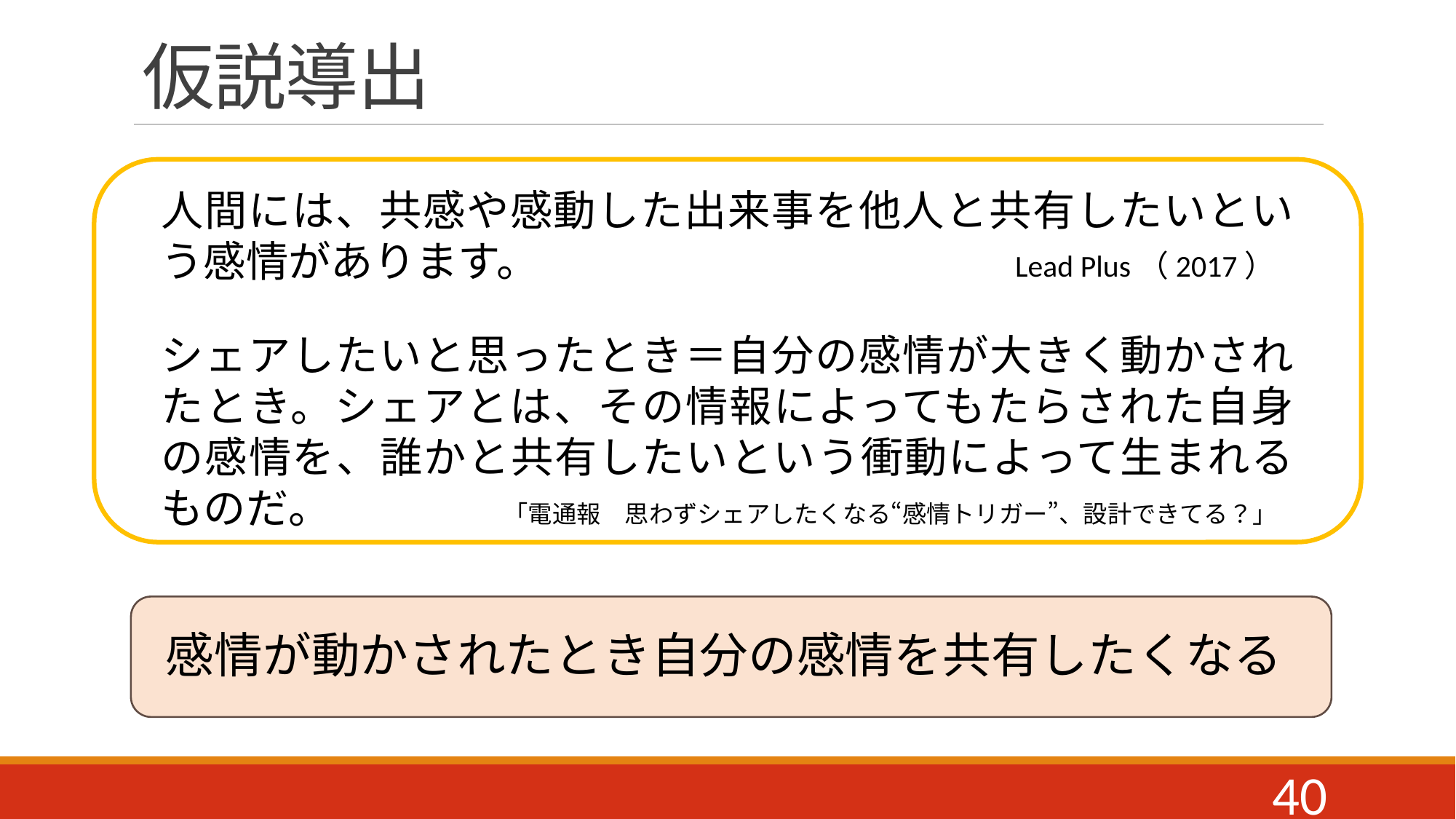

# 仮説導出
C
人間には、共感や感動した出来事を他人と共有したいという感情があります。　　　　　　　　　　　Lead Plus（2017）
シェアしたいと思ったとき＝自分の感情が大きく動かされたとき。シェアとは、その情報によってもたらされた自身の感情を、誰かと共有したいという衝動によって生まれるものだ。

「電通報　思わずシェアしたくなる“感情トリガー”、設計できてる？」

感情が動かされたとき自分の感情を共有したくなる
40